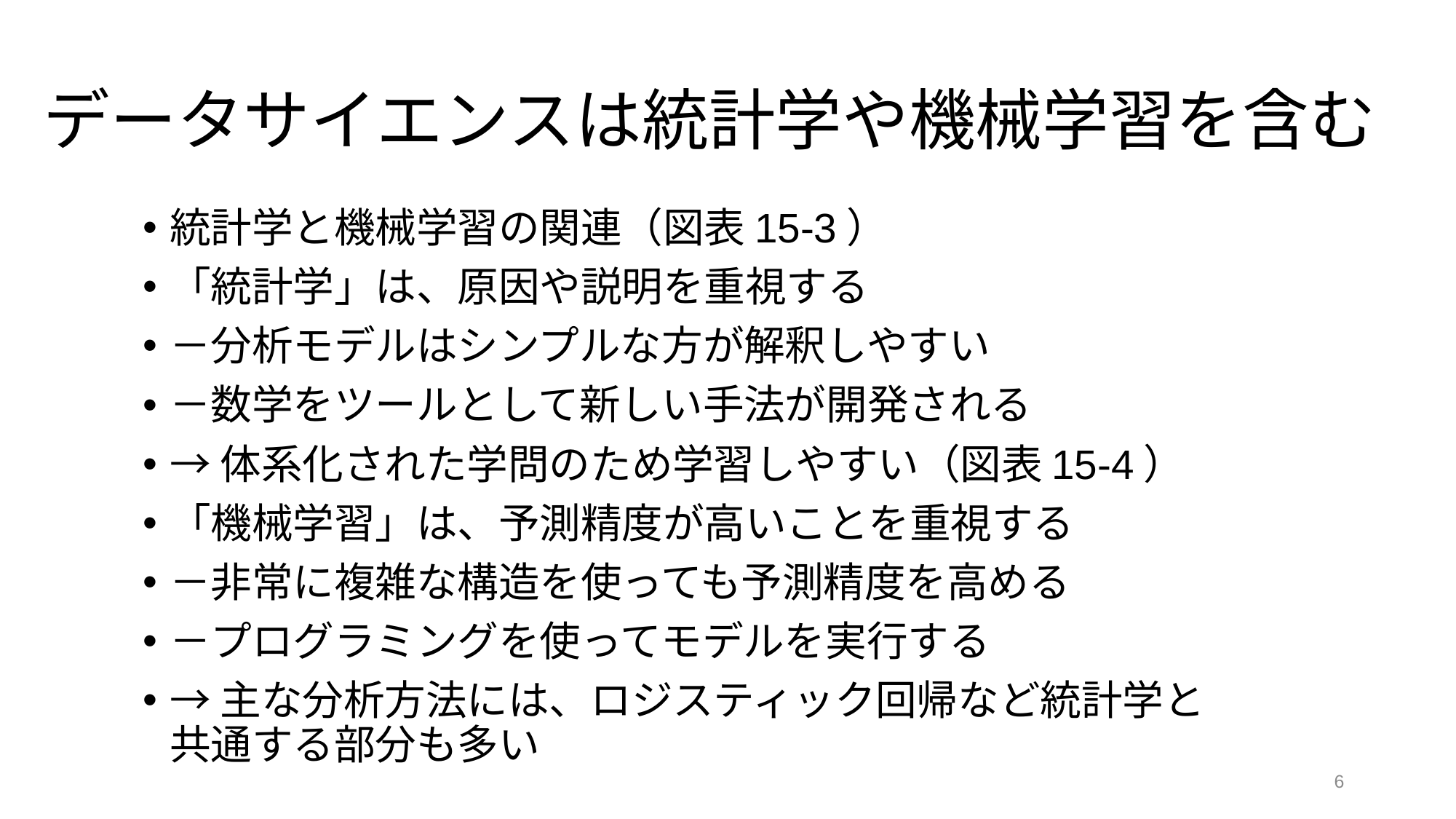

# データサイエンスは統計学や機械学習を含む
統計学と機械学習の関連（図表15-3）
「統計学」は、原因や説明を重視する
－分析モデルはシンプルな方が解釈しやすい
－数学をツールとして新しい手法が開発される
→体系化された学問のため学習しやすい（図表15-4）
「機械学習」は、予測精度が高いことを重視する
－非常に複雑な構造を使っても予測精度を高める
－プログラミングを使ってモデルを実行する
→主な分析方法には、ロジスティック回帰など統計学と共通する部分も多い
6